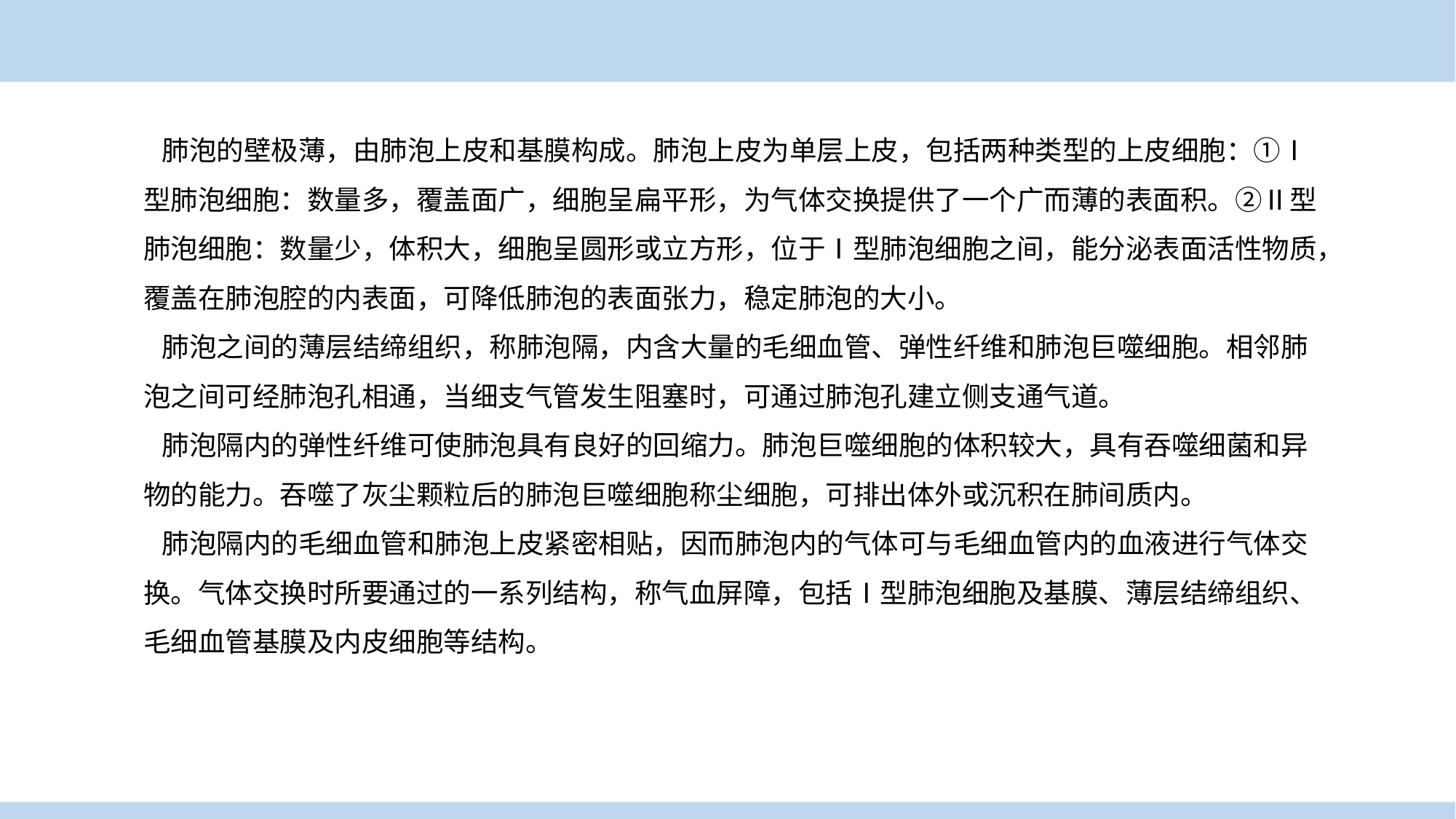

肺泡的壁极薄，由肺泡上皮和基膜构成。肺泡上皮为单层上皮，包括两种类型的上皮细胞：①Ⅰ型肺泡细胞：数量多，覆盖面广，细胞呈扁平形，为气体交换提供了一个广而薄的表面积。②Ⅱ型肺泡细胞：数量少，体积大，细胞呈圆形或立方形，位于Ⅰ型肺泡细胞之间，能分泌表面活性物质，覆盖在肺泡腔的内表面，可降低肺泡的表面张力，稳定肺泡的大小。
  肺泡之间的薄层结缔组织，称肺泡隔，内含大量的毛细血管、弹性纤维和肺泡巨噬细胞。相邻肺泡之间可经肺泡孔相通，当细支气管发生阻塞时，可通过肺泡孔建立侧支通气道。
  肺泡隔内的弹性纤维可使肺泡具有良好的回缩力。肺泡巨噬细胞的体积较大，具有吞噬细菌和异物的能力。吞噬了灰尘颗粒后的肺泡巨噬细胞称尘细胞，可排出体外或沉积在肺间质内。
  肺泡隔内的毛细血管和肺泡上皮紧密相贴，因而肺泡内的气体可与毛细血管内的血液进行气体交换。气体交换时所要通过的一系列结构，称气血屏障，包括Ⅰ型肺泡细胞及基膜、薄层结缔组织、毛细血管基膜及内皮细胞等结构。